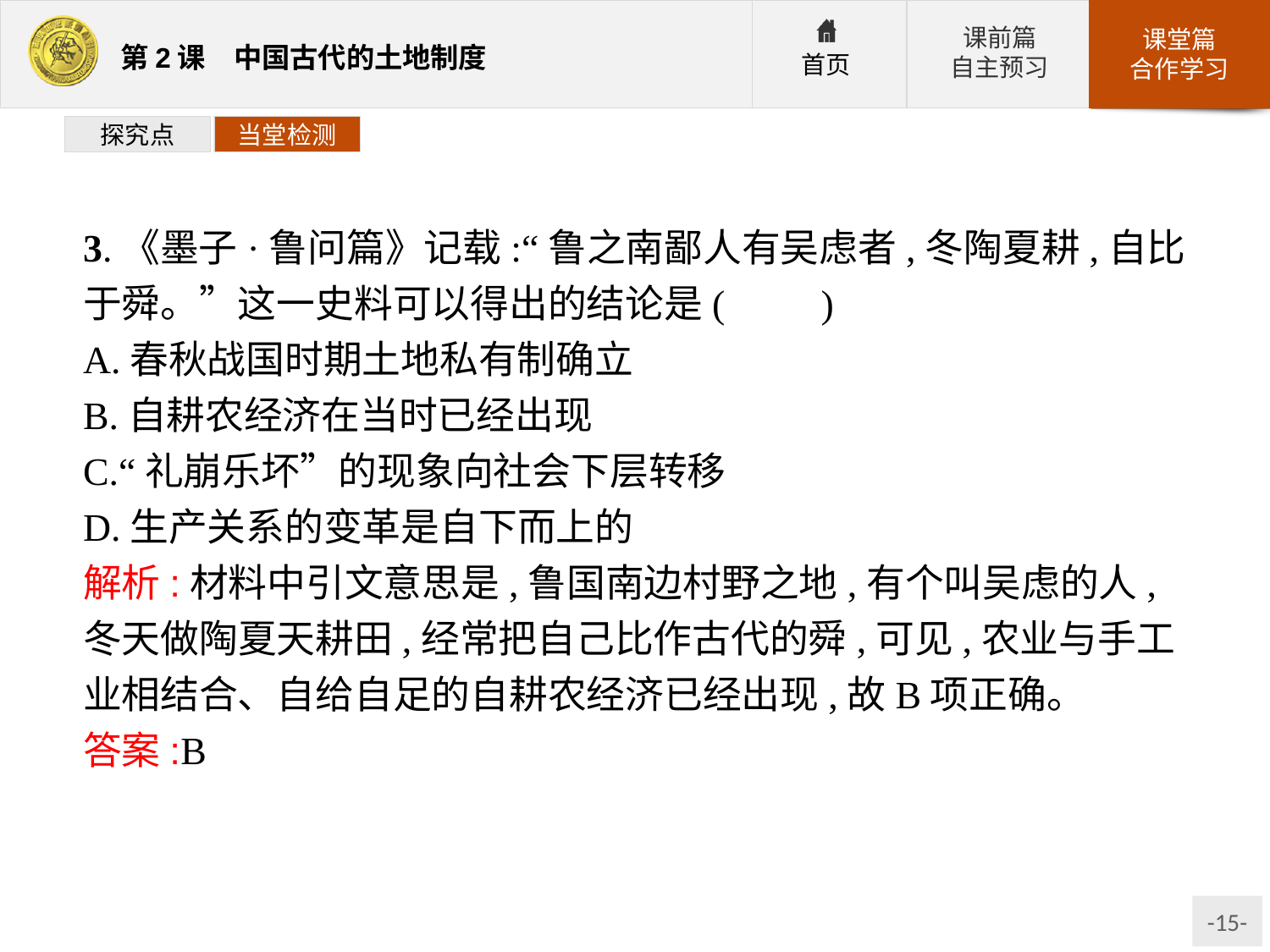

探究点
当堂检测
3.《墨子·鲁问篇》记载:“鲁之南鄙人有吴虑者,冬陶夏耕,自比于舜。”这一史料可以得出的结论是(　　)
A.春秋战国时期土地私有制确立
B.自耕农经济在当时已经出现
C.“礼崩乐坏”的现象向社会下层转移
D.生产关系的变革是自下而上的
解析:材料中引文意思是,鲁国南边村野之地,有个叫吴虑的人,冬天做陶夏天耕田,经常把自己比作古代的舜,可见,农业与手工业相结合、自给自足的自耕农经济已经出现,故B项正确。
答案:B